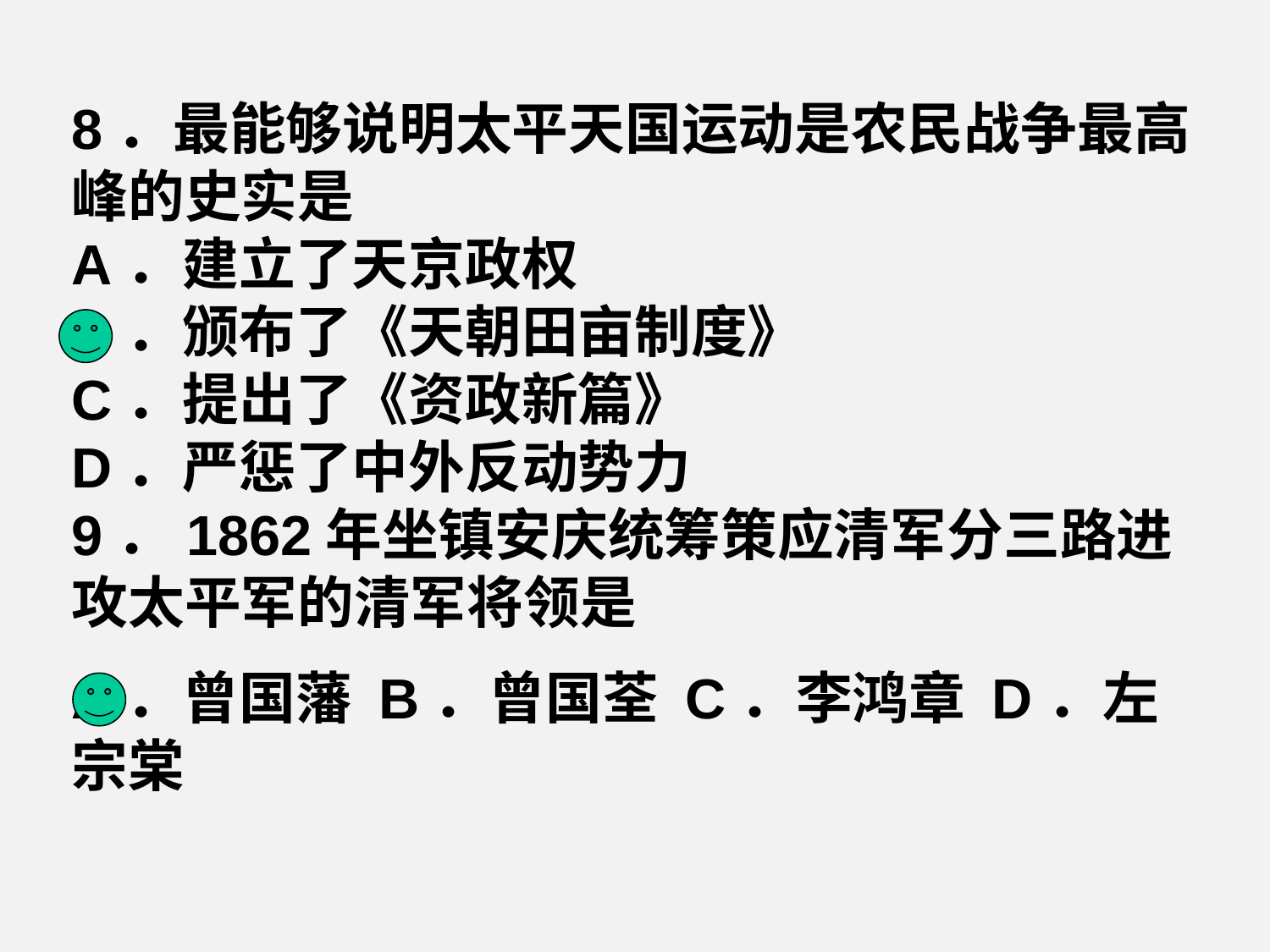

8．最能够说明太平天国运动是农民战争最高峰的史实是
A．建立了天京政权
B．颁布了《天朝田亩制度》
C．提出了《资政新篇》
D．严惩了中外反动势力
9．1862年坐镇安庆统筹策应清军分三路进攻太平军的清军将领是
A．曾国藩 B．曾国荃 C．李鸿章 D．左宗棠